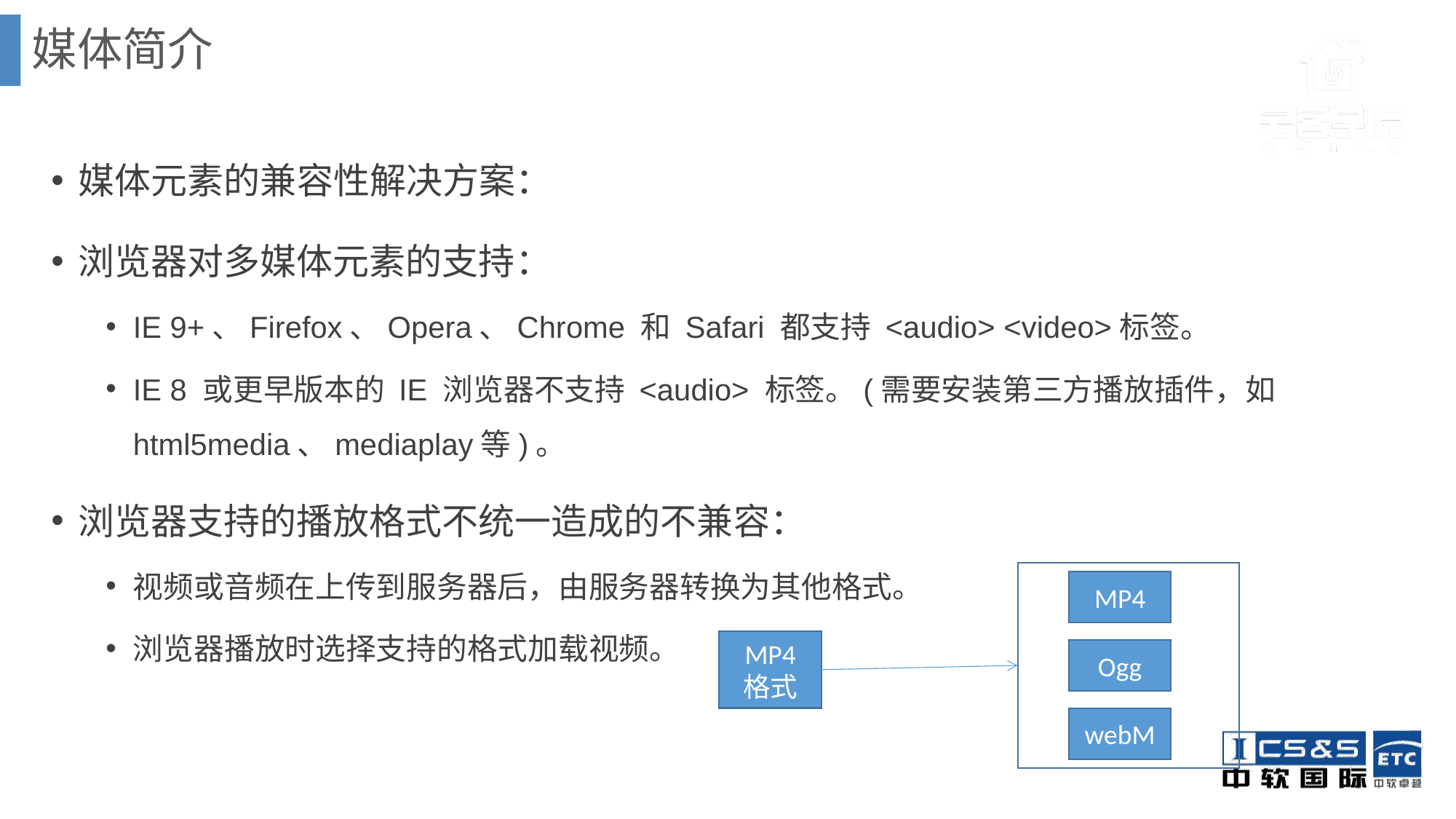

媒体简介
媒体元素的兼容性解决方案：
浏览器对多媒体元素的支持：
IE 9+、Firefox、Opera、Chrome 和 Safari 都支持 <audio> <video>标签。
IE 8 或更早版本的 IE 浏览器不支持 <audio> 标签。(需要安装第三方播放插件，如html5media、mediaplay等)。
浏览器支持的播放格式不统一造成的不兼容：
视频或音频在上传到服务器后，由服务器转换为其他格式。
浏览器播放时选择支持的格式加载视频。

MP4
MP4
格式
Ogg
webM